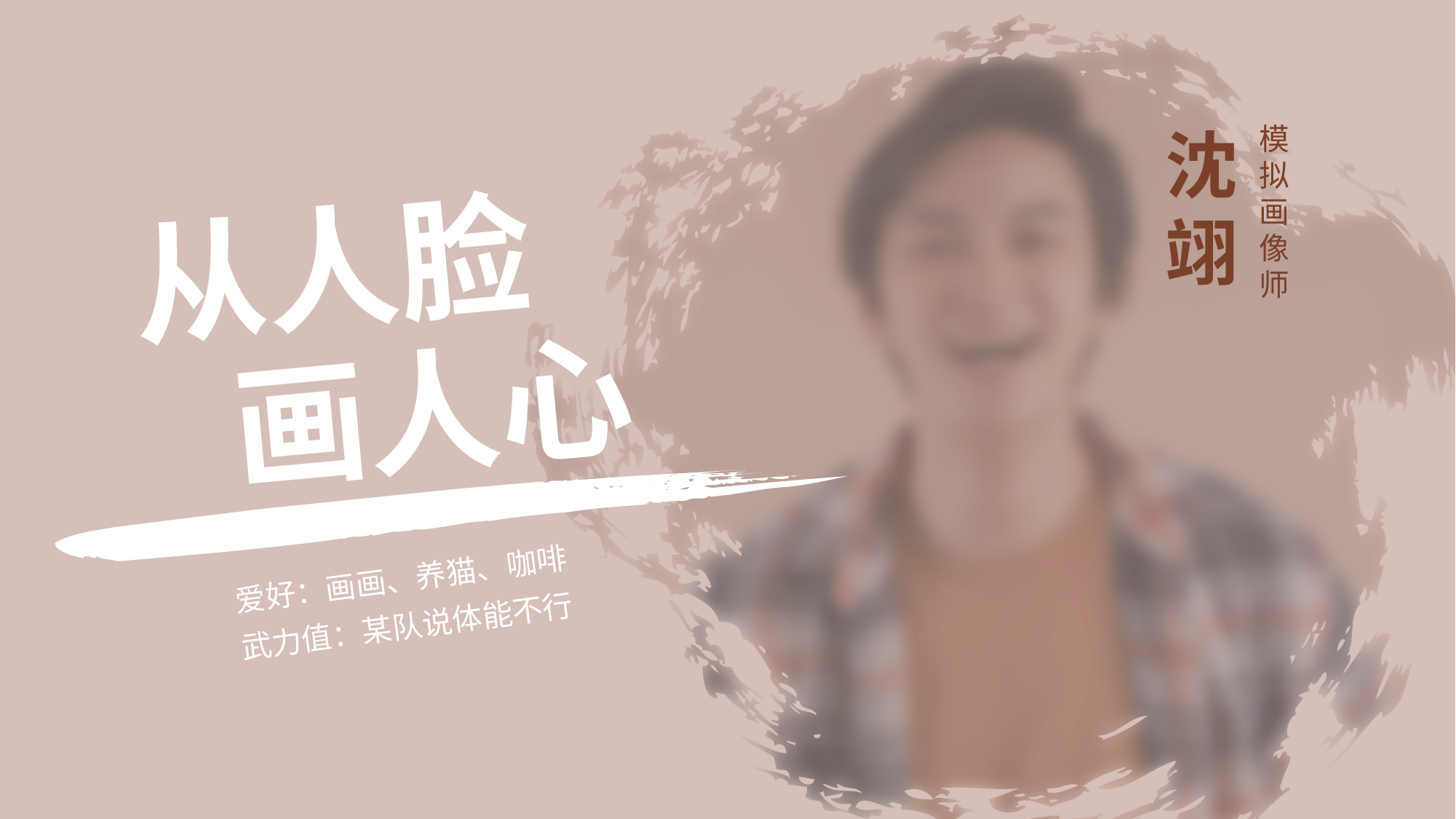

沈
翊
模
拟
画
像
师
从人脸
画人心

爱好：画画、养猫、咖啡
武力值：某队说体能不行